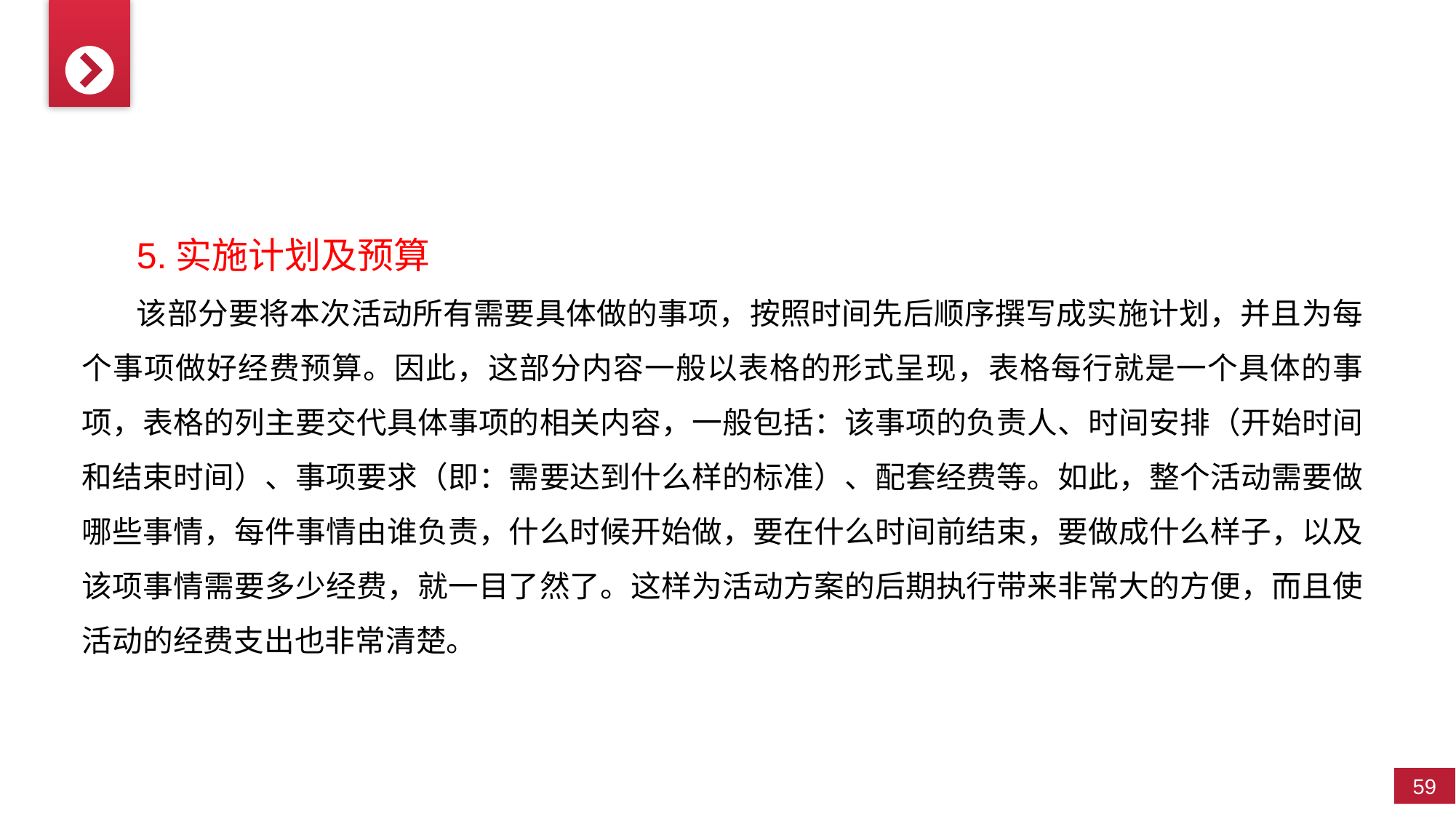

5.实施计划及预算
该部分要将本次活动所有需要具体做的事项，按照时间先后顺序撰写成实施计划，并且为每个事项做好经费预算。因此，这部分内容一般以表格的形式呈现，表格每行就是一个具体的事项，表格的列主要交代具体事项的相关内容，一般包括：该事项的负责人、时间安排（开始时间和结束时间）、事项要求（即：需要达到什么样的标准）、配套经费等。如此，整个活动需要做哪些事情，每件事情由谁负责，什么时候开始做，要在什么时间前结束，要做成什么样子，以及该项事情需要多少经费，就一目了然了。这样为活动方案的后期执行带来非常大的方便，而且使活动的经费支出也非常清楚。